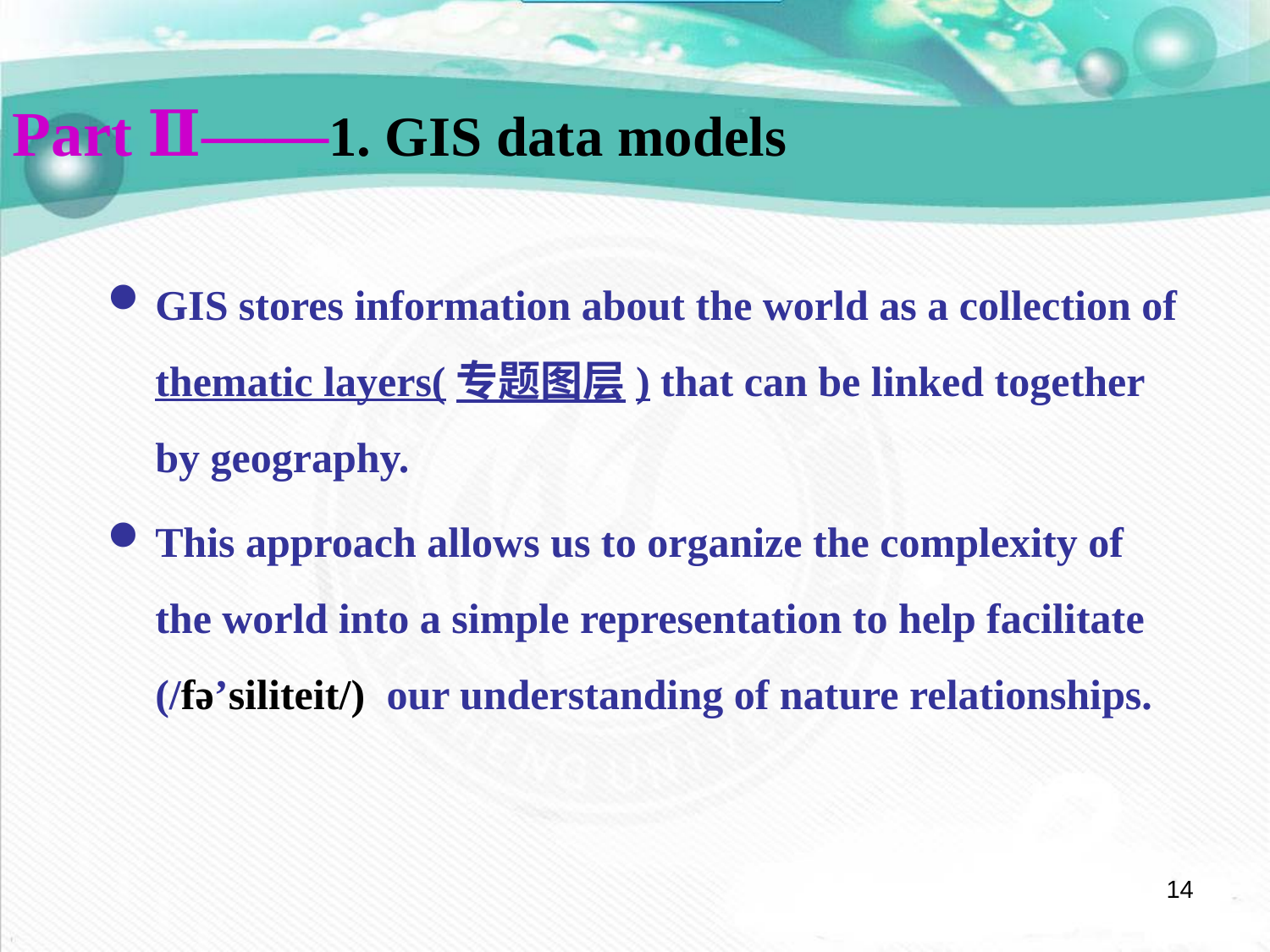

Part Ⅱ——1. GIS data models
GIS stores information about the world as a collection of thematic layers(专题图层) that can be linked together by geography.
This approach allows us to organize the complexity of the world into a simple representation to help facilitate (/fə’siliteit/)  our understanding of nature relationships.
14